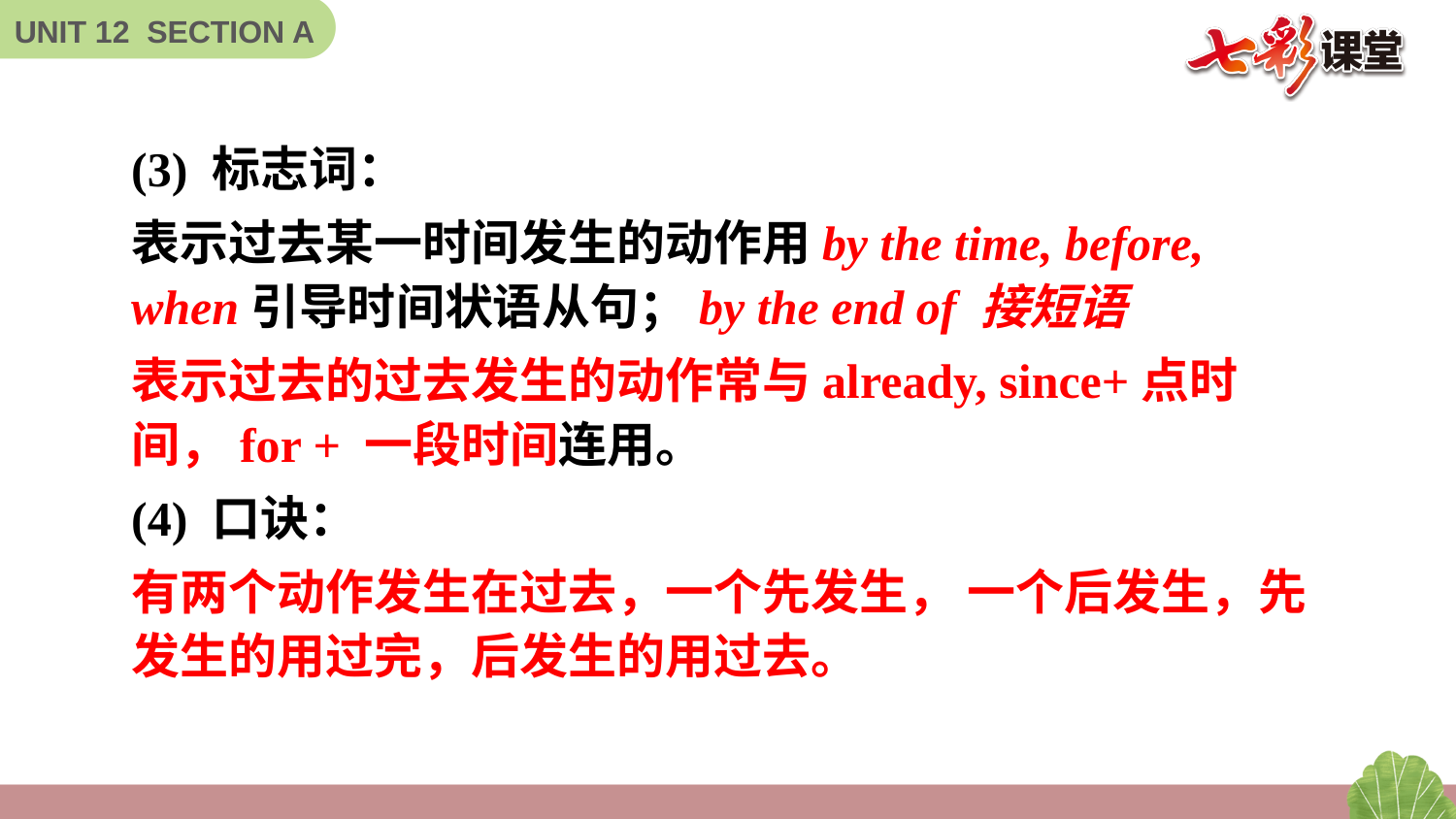

(3) 标志词：
表示过去某一时间发生的动作用by the time, before, when引导时间状语从句；by the end of 接短语
表示过去的过去发生的动作常与already, since+点时间，for + 一段时间连用。
(4) 口诀：
有两个动作发生在过去，一个先发生， 一个后发生，先发生的用过完，后发生的用过去。